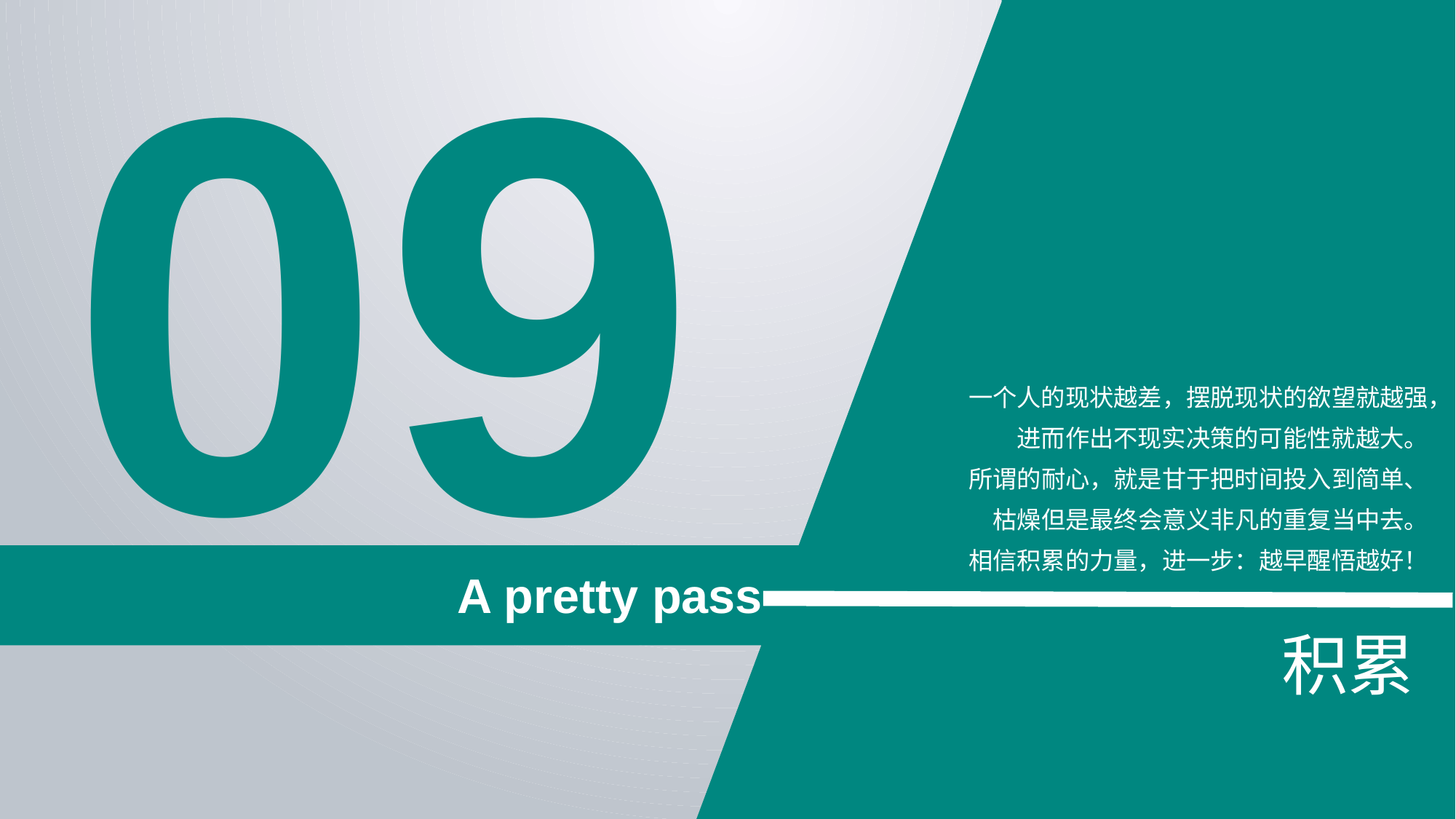

09

一个人的现状越差，摆脱现状的欲望就越强，进而作出不现实决策的可能性就越大。
所谓的耐心，就是甘于把时间投入到简单、枯燥但是最终会意义非凡的重复当中去。
相信积累的力量，进一步：越早醒悟越好！
 A pretty pass
积累